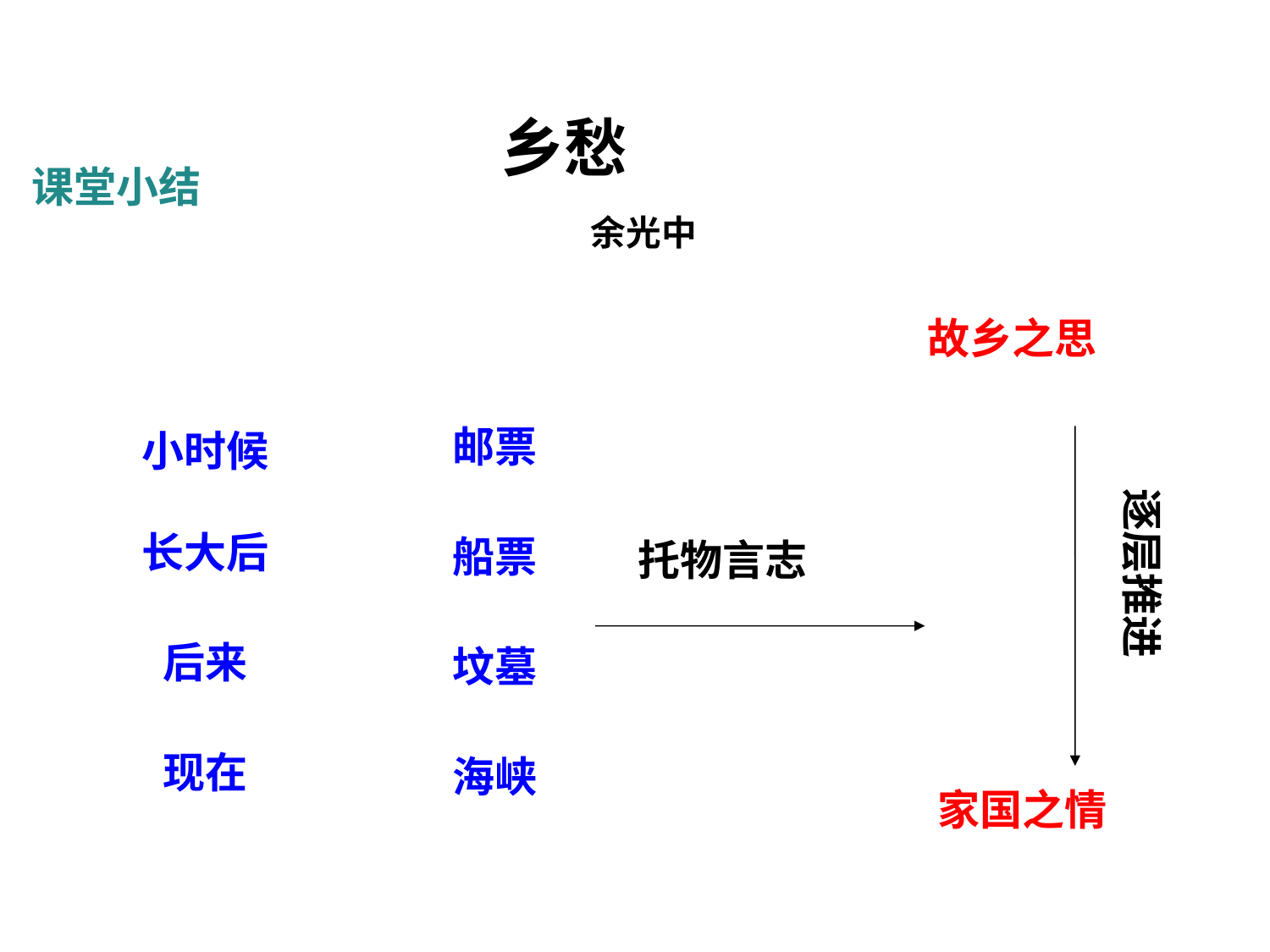

乡愁
          余光中
课堂小结
故乡之思
小时候
长大后
后来
现在
邮票
船票
坟墓
海峡

逐层推进
托物言志

家国之情